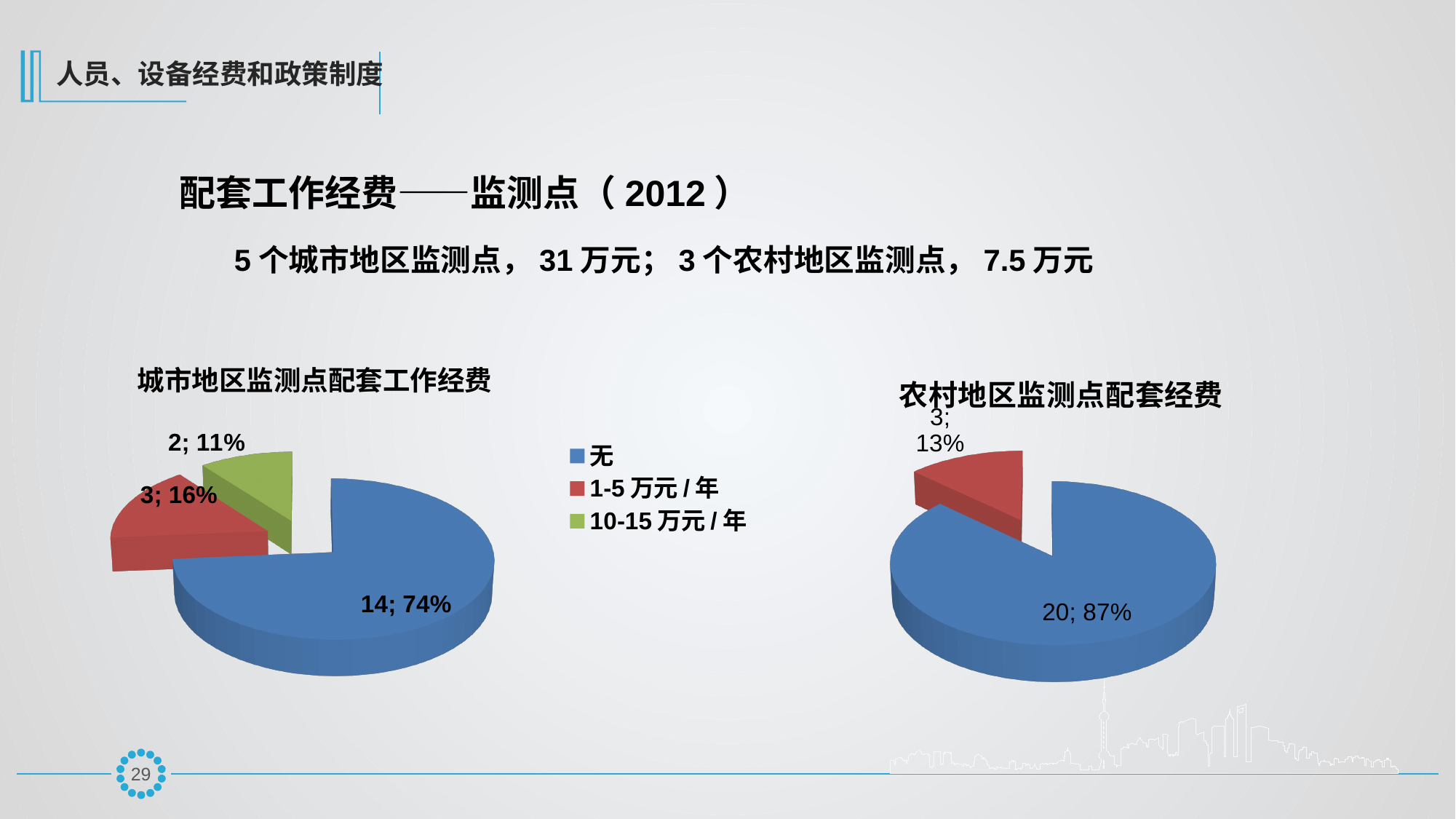

人员、设备经费和政策制度
配套工作经费——监测点（2012）
5个城市地区监测点，31万元；3个农村地区监测点，7.5万元

[unsupported chart]

[unsupported chart]

29